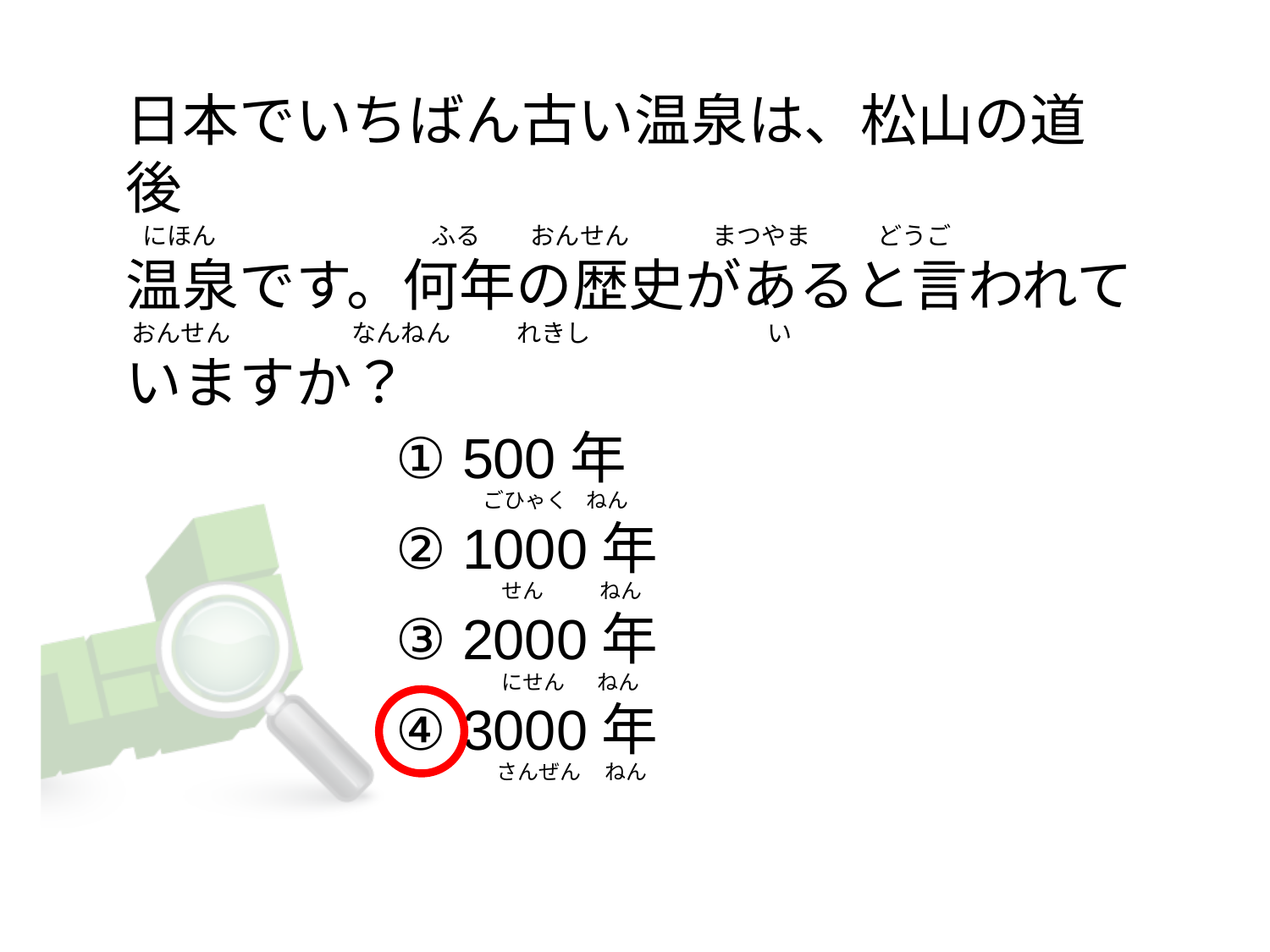

# 日本でいちばん古い温泉は、松山の道後    にほん                                       ふる         おんせん               まつやま            どうご 温泉です。何年の歴史があると言われて  おんせん                      なんねん            れきし                                い いますか？
① 500年
② 1000年
③ 2000年
④ 3000年
    ごひゃく    ねん
        せん            ねん
        にせん       ねん

       さんぜん     ねん